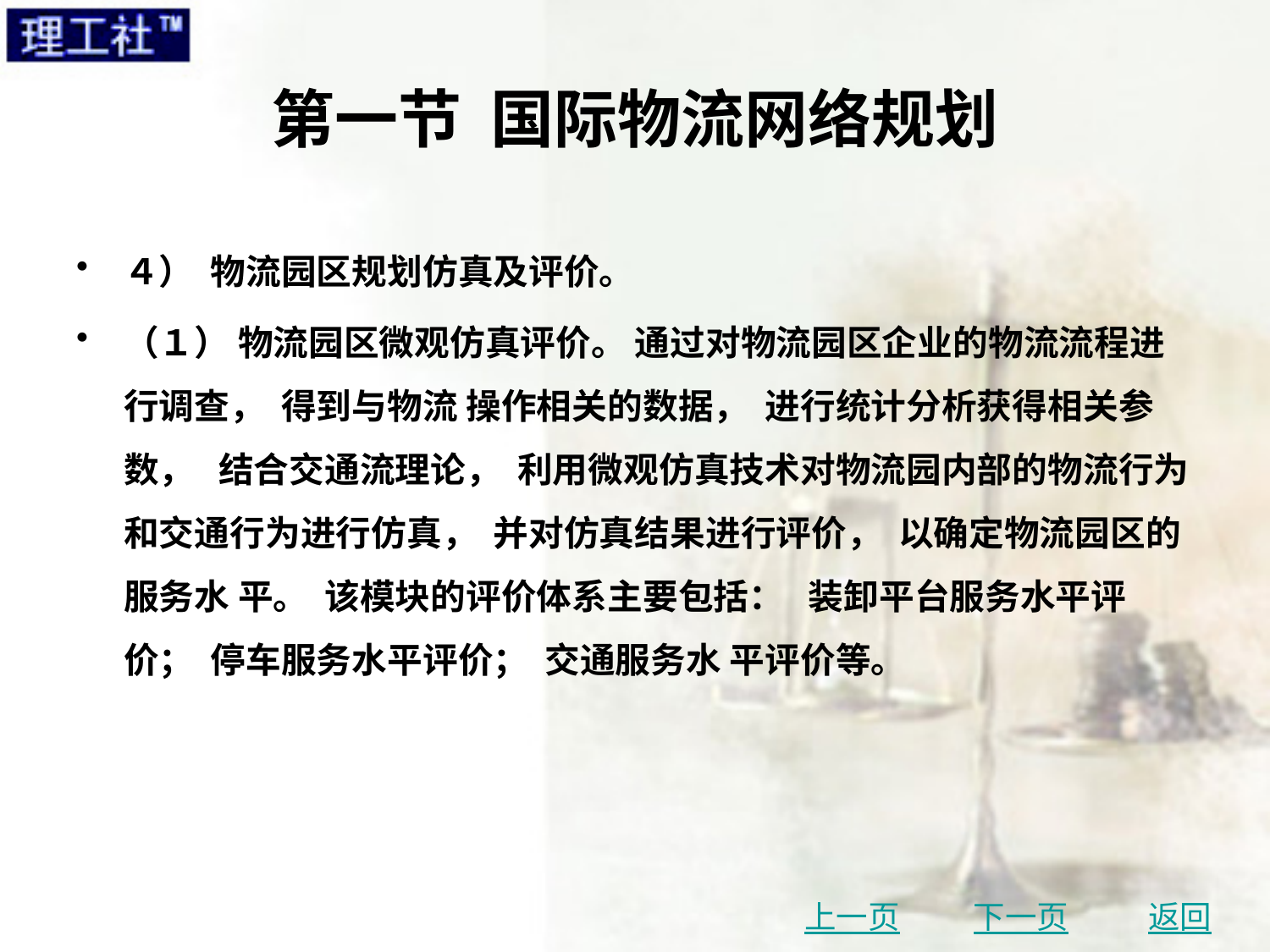

# 第一节  国际物流网络规划
４）  物流园区规划仿真及评价。
（１） 物流园区微观仿真评价。 通过对物流园区企业的物流流程进行调查，  得到与物流 操作相关的数据，  进行统计分析获得相关参数，   结合交通流理论，  利用微观仿真技术对物流园内部的物流行为和交通行为进行仿真，  并对仿真结果进行评价，  以确定物流园区的服务水 平。  该模块的评价体系主要包括：   装卸平台服务水平评价；  停车服务水平评价；  交通服务水 平评价等。

上一页
下一页
返回